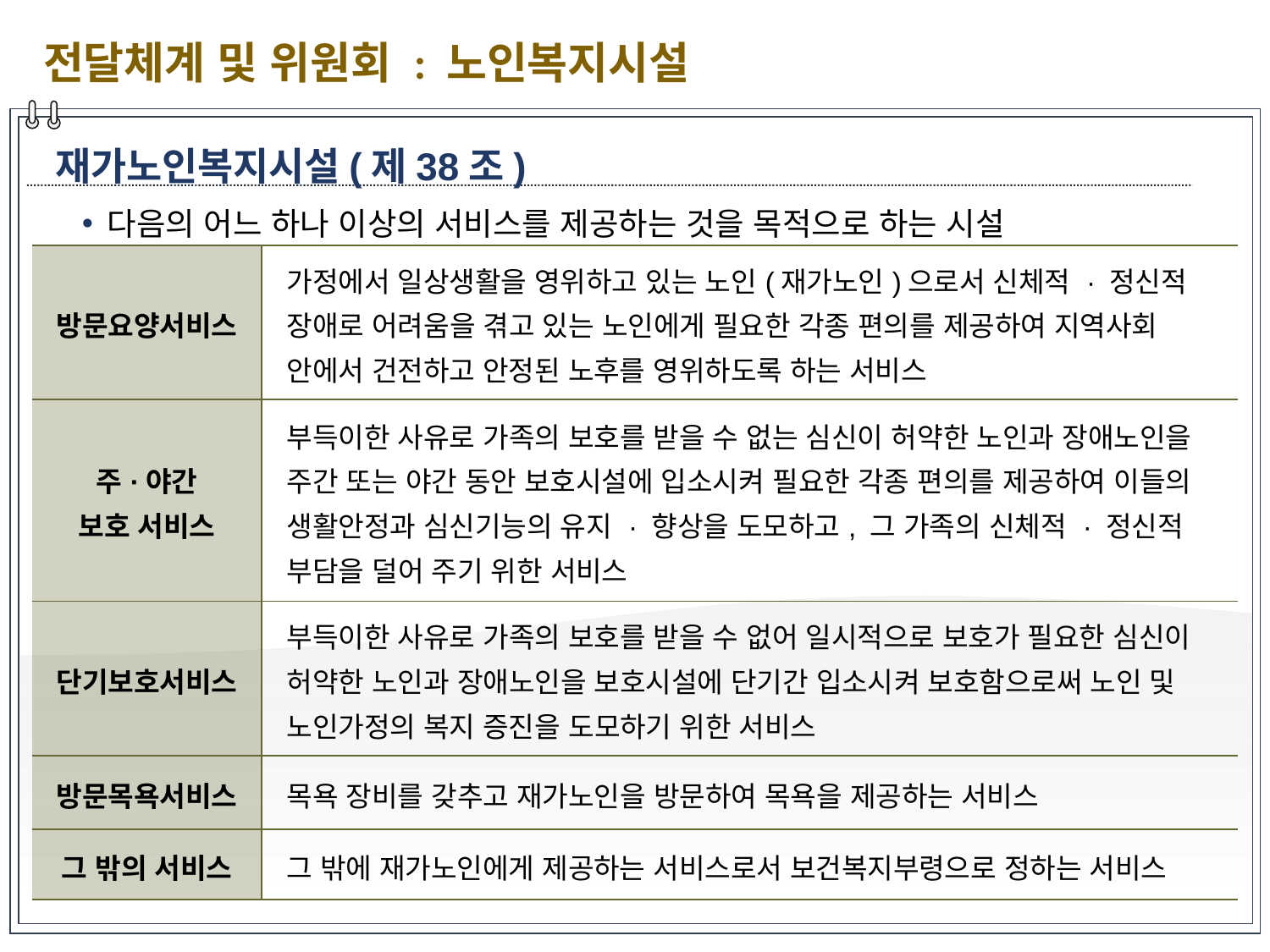

전달체계 및 위원회 : 노인복지시설

재가노인복지시설(제38조)

다음의 어느 하나 이상의 서비스를 제공하는 것을 목적으로 하는 시설
| 방문요양서비스 | 가정에서 일상생활을 영위하고 있는 노인(재가노인)으로서 신체적 · 정신적 장애로 어려움을 겪고 있는 노인에게 필요한 각종 편의를 제공하여 지역사회 안에서 건전하고 안정된 노후를 영위하도록 하는 서비스 |
| --- | --- |
| 주·야간 보호 서비스 | 부득이한 사유로 가족의 보호를 받을 수 없는 심신이 허약한 노인과 장애노인을 주간 또는 야간 동안 보호시설에 입소시켜 필요한 각종 편의를 제공하여 이들의 생활안정과 심신기능의 유지 · 향상을 도모하고, 그 가족의 신체적 · 정신적 부담을 덜어 주기 위한 서비스 |
| 단기보호서비스 | 부득이한 사유로 가족의 보호를 받을 수 없어 일시적으로 보호가 필요한 심신이 허약한 노인과 장애노인을 보호시설에 단기간 입소시켜 보호함으로써 노인 및 노인가정의 복지 증진을 도모하기 위한 서비스 |
| 방문목욕서비스 | 목욕 장비를 갖추고 재가노인을 방문하여 목욕을 제공하는 서비스 |
| 그 밖의 서비스 | 그 밖에 재가노인에게 제공하는 서비스로서 보건복지부령으로 정하는 서비스 |